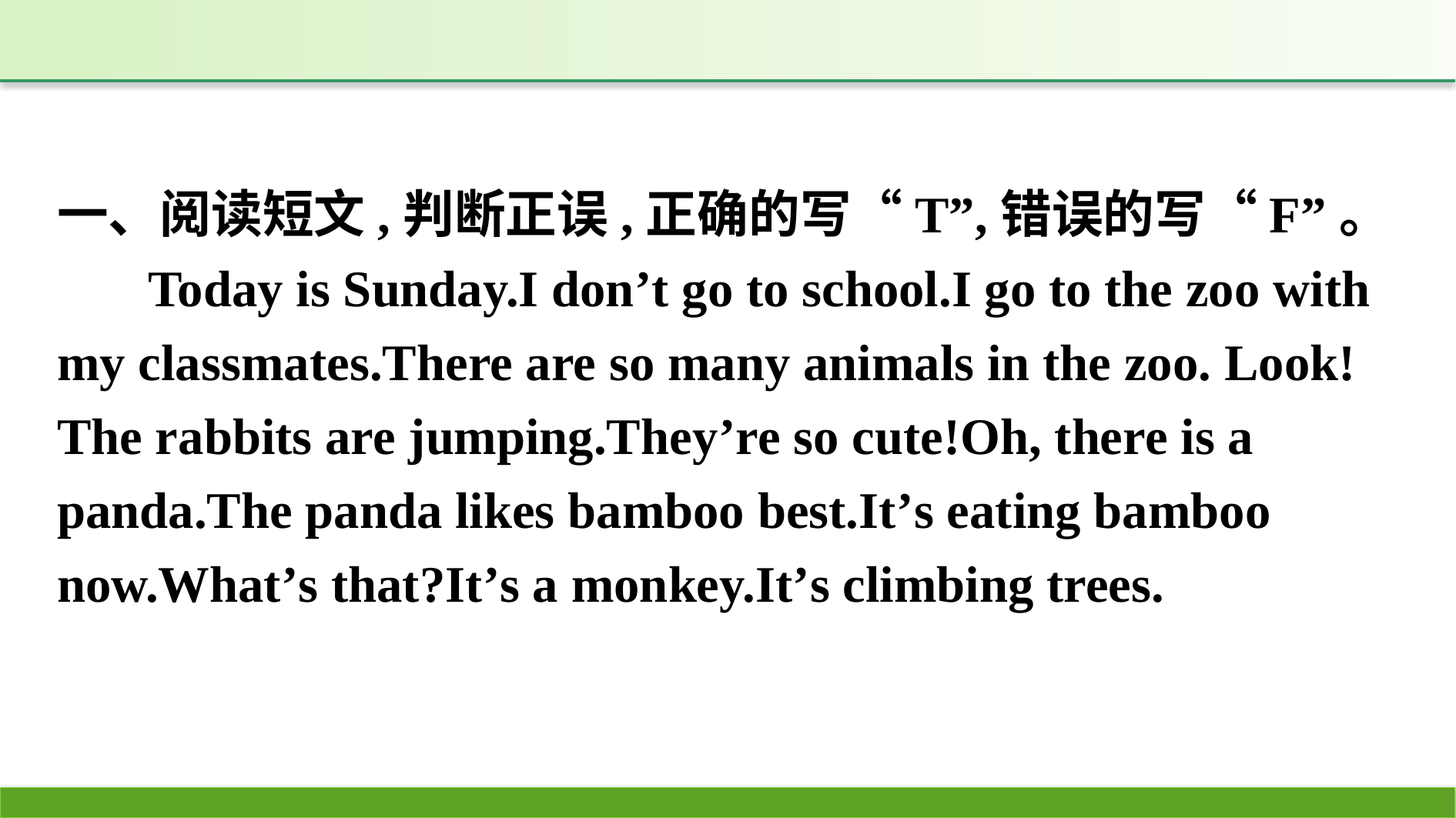

一、阅读短文,判断正误,正确的写“T”,错误的写“F”。
Today is Sunday.I don’t go to school.I go to the zoo with my classmates.There are so many animals in the zoo. Look!The rabbits are jumping.They’re so cute!Oh, there is a panda.The panda likes bamboo best.It’s eating bamboo now.What’s that?It’s a monkey.It’s climbing trees.